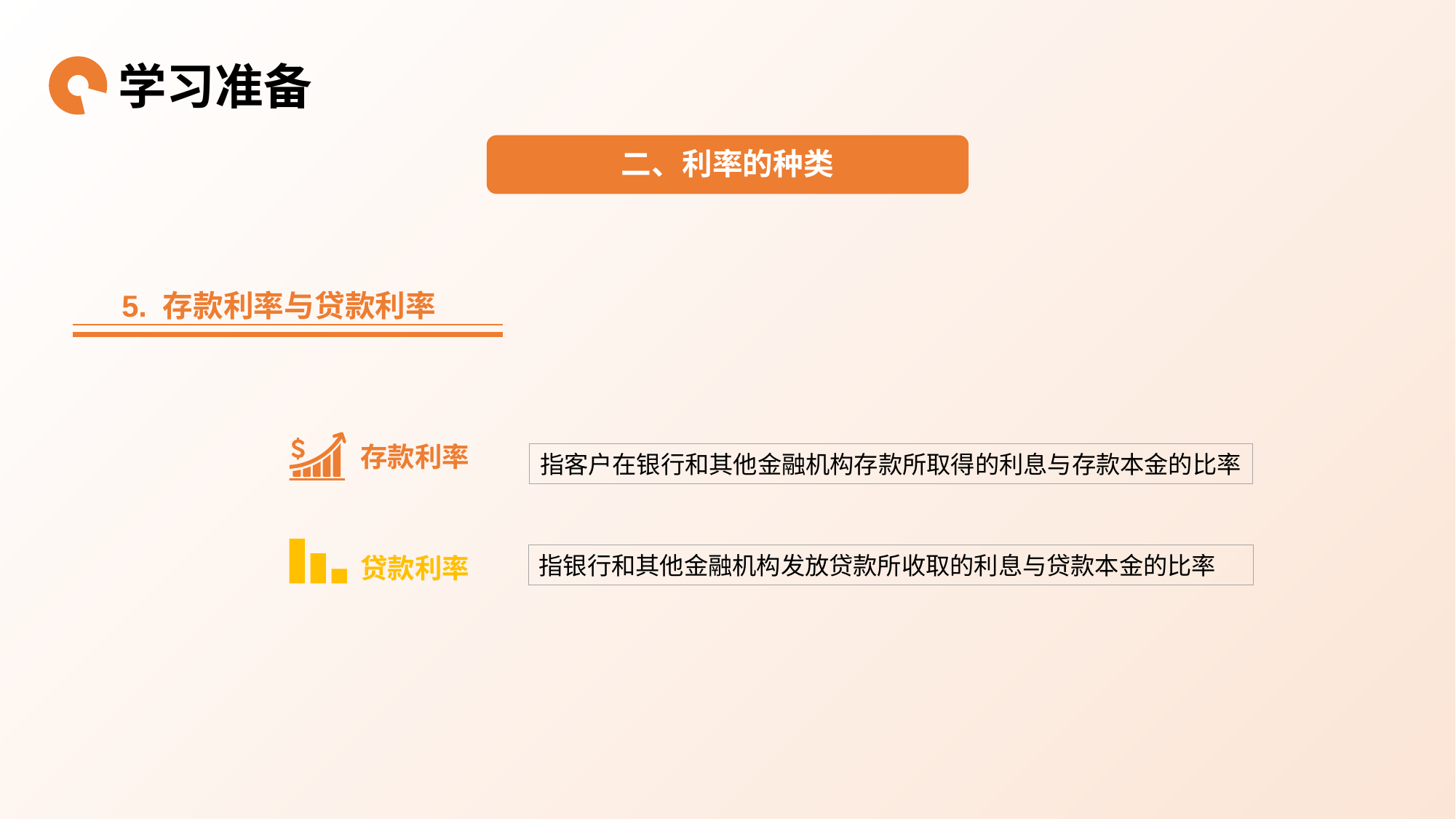

学习准备

二、利率的种类
5. 存款利率与贷款利率

存款利率
指客户在银行和其他金融机构存款所取得的利息与存款本金的比率

指银行和其他金融机构发放贷款所收取的利息与贷款本金的比率
贷款利率